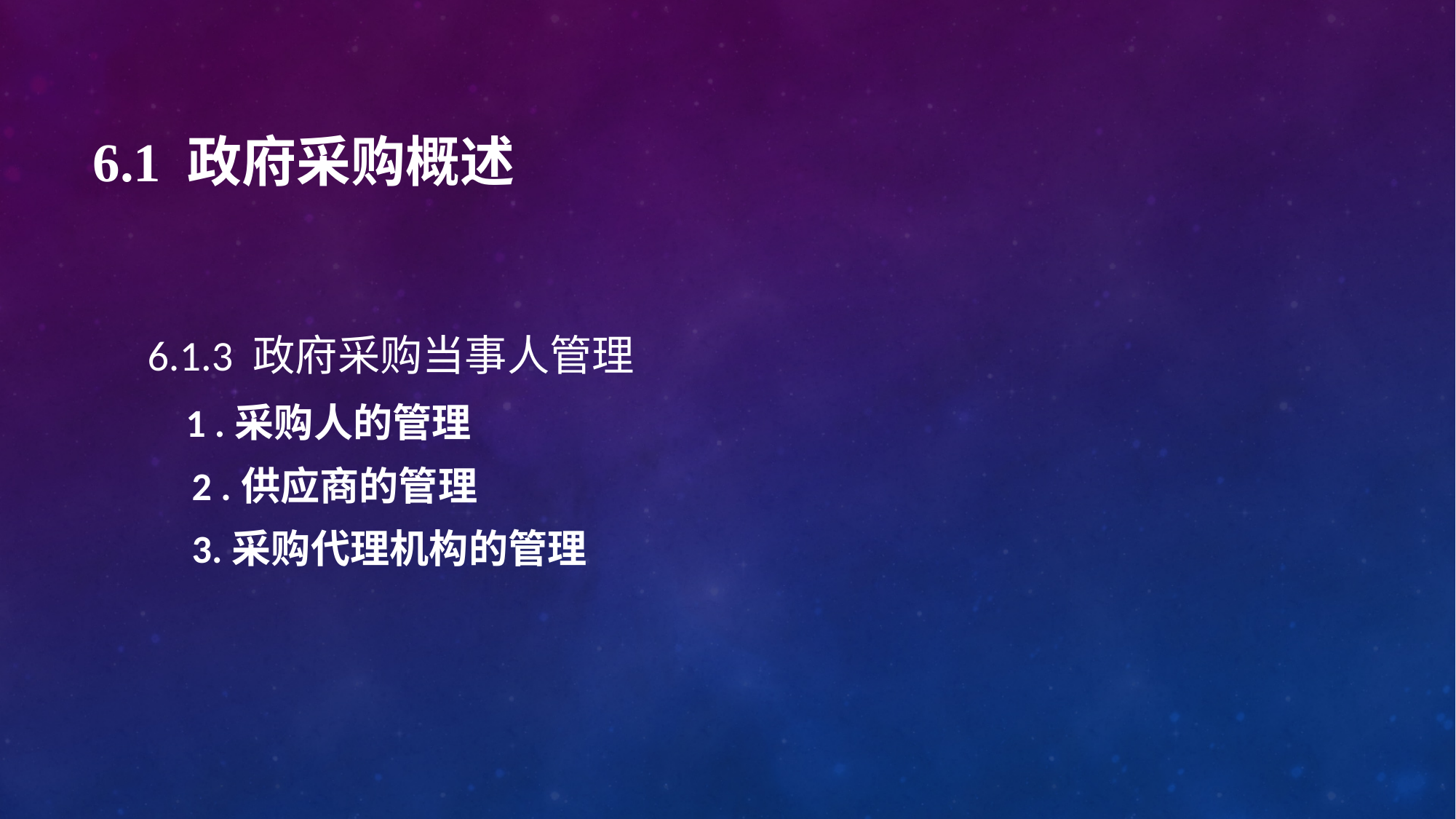

# 6.1 政府采购概述
6.1.3 政府采购当事人管理
    1 .采购人的管理
     2 .供应商的管理
     3.采购代理机构的管理